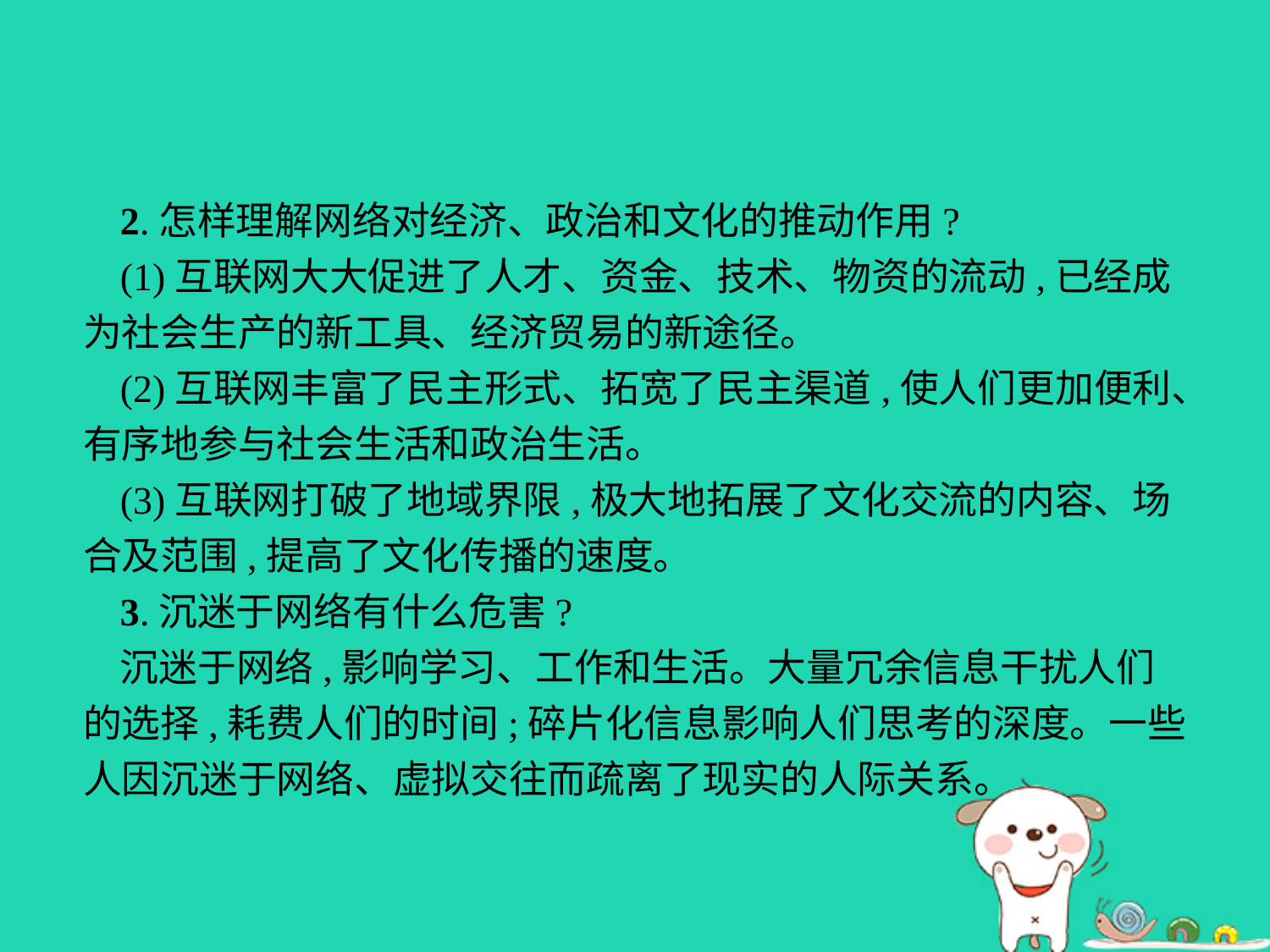

2.怎样理解网络对经济、政治和文化的推动作用?
(1)互联网大大促进了人才、资金、技术、物资的流动,已经成为社会生产的新工具、经济贸易的新途径。
(2)互联网丰富了民主形式、拓宽了民主渠道,使人们更加便利、有序地参与社会生活和政治生活。
(3)互联网打破了地域界限,极大地拓展了文化交流的内容、场合及范围,提高了文化传播的速度。
3.沉迷于网络有什么危害?
沉迷于网络,影响学习、工作和生活。大量冗余信息干扰人们的选择,耗费人们的时间;碎片化信息影响人们思考的深度。一些人因沉迷于网络、虚拟交往而疏离了现实的人际关系。